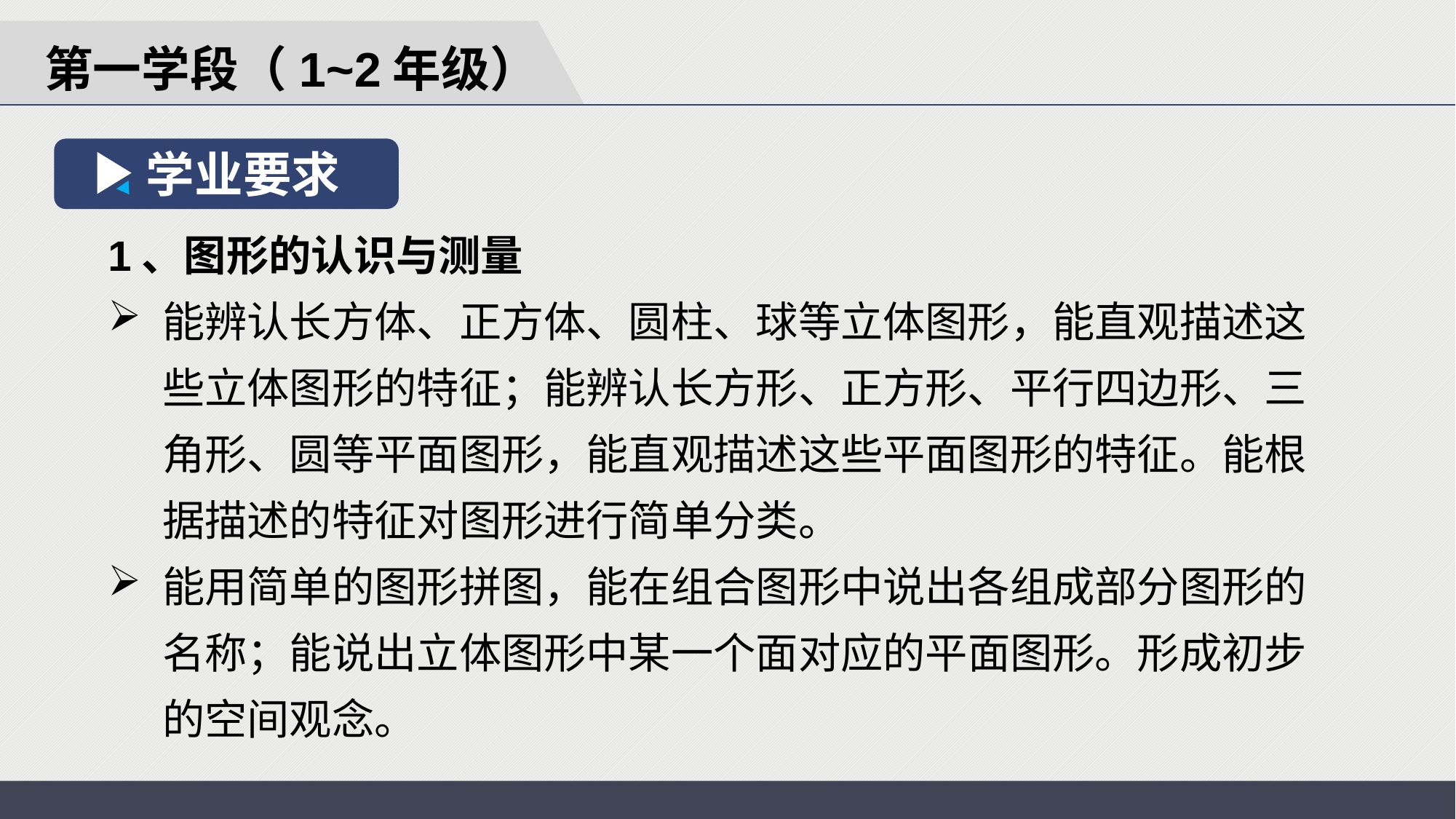

第一学段（1~2年级）
学业要求

1、图形的认识与测量
能辨认长方体、正方体、圆柱、球等立体图形，能直观描述这些立体图形的特征；能辨认长方形、正方形、平行四边形、三角形、圆等平面图形，能直观描述这些平面图形的特征。能根据描述的特征对图形进行简单分类。
能用简单的图形拼图，能在组合图形中说出各组成部分图形的名称；能说出立体图形中某一个面对应的平面图形。形成初步的空间观念。